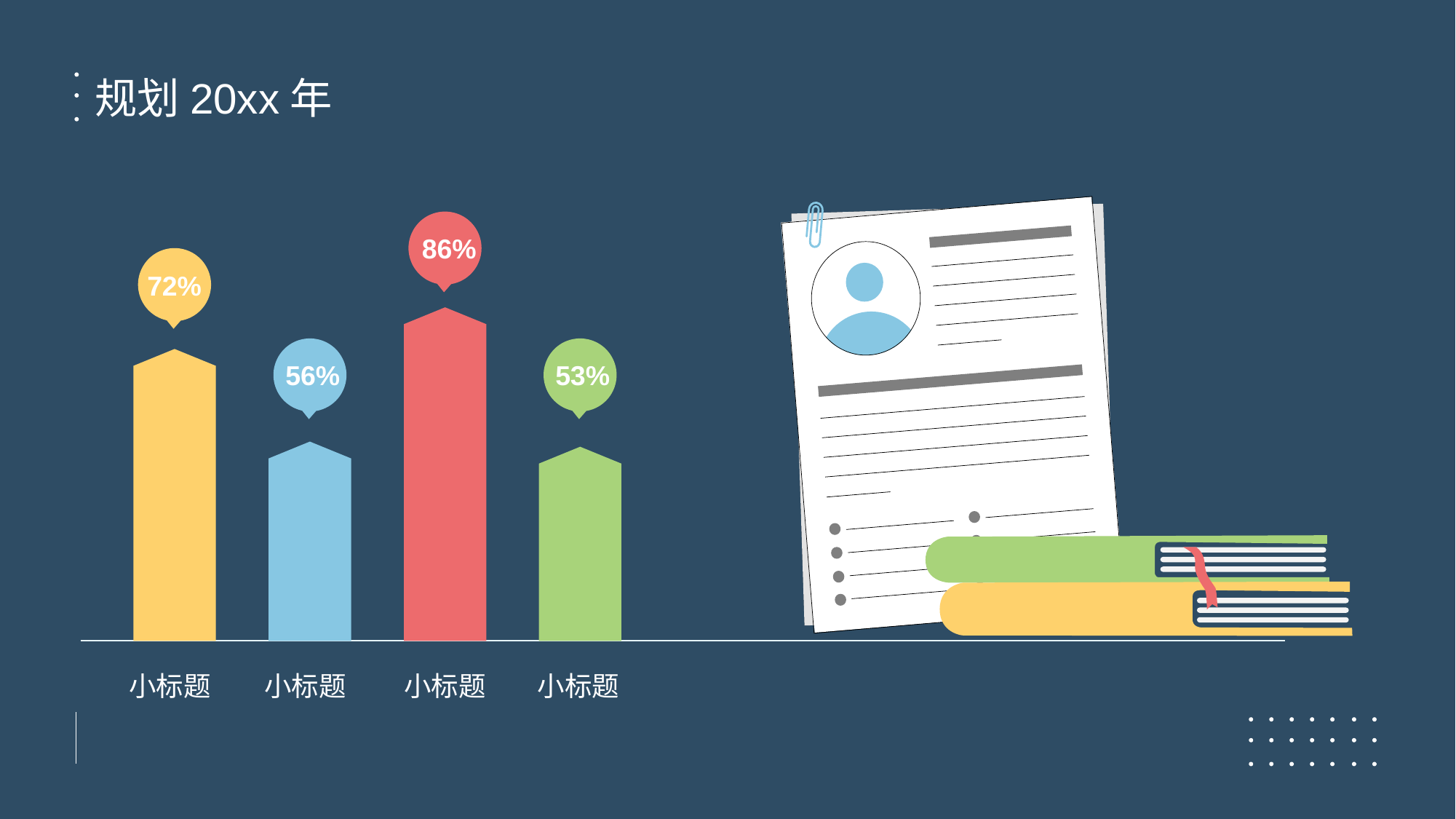

规划20xx年

86%

72%

56%
53%

小标题
小标题
小标题
小标题